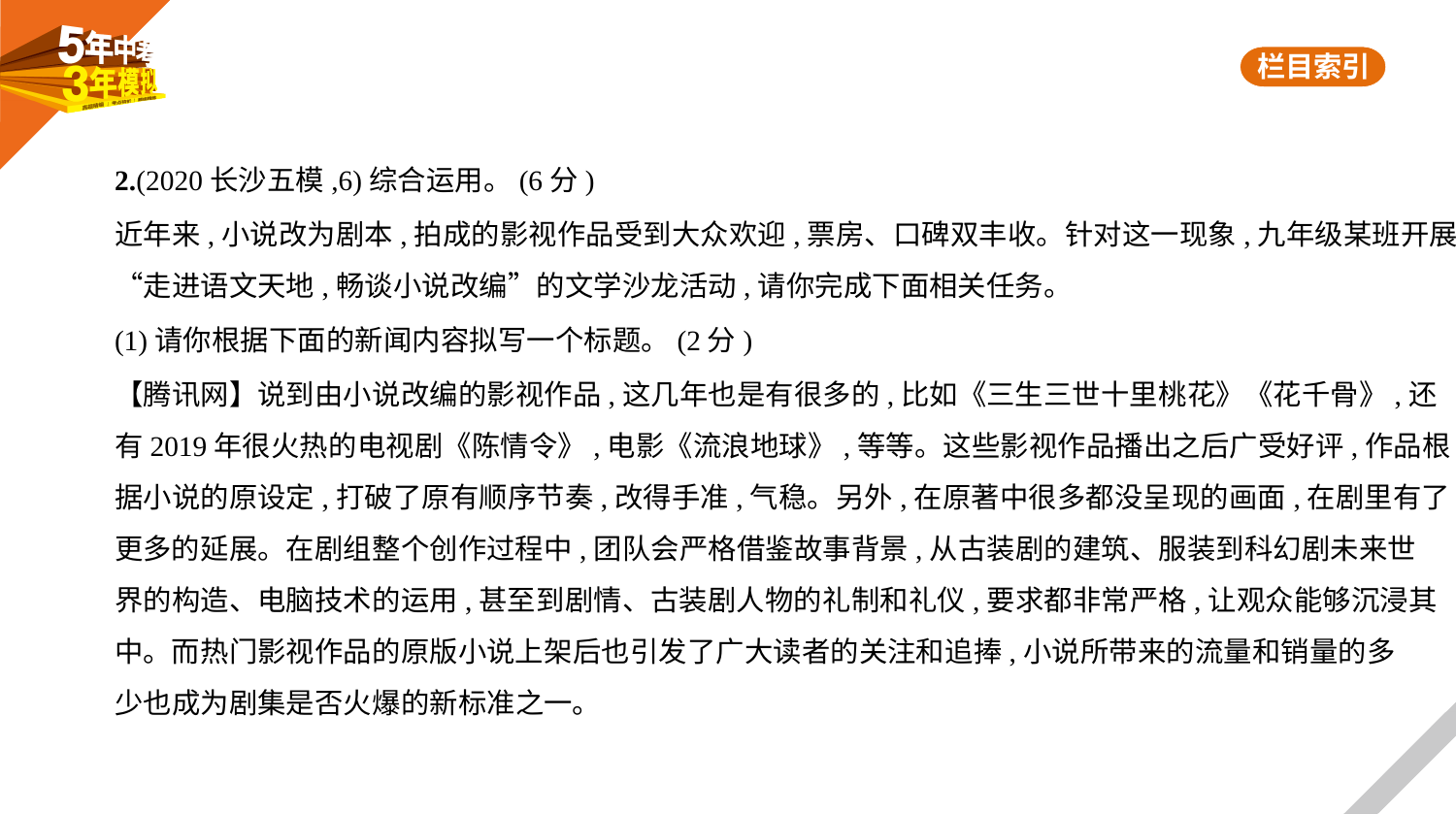

2.(2020长沙五模,6)综合运用。(6分)
近年来,小说改为剧本,拍成的影视作品受到大众欢迎,票房、口碑双丰收。针对这一现象,九年级某班开展
“走进语文天地,畅谈小说改编”的文学沙龙活动,请你完成下面相关任务。
(1)请你根据下面的新闻内容拟写一个标题。(2分)
【腾讯网】说到由小说改编的影视作品,这几年也是有很多的,比如《三生三世十里桃花》《花千骨》,还
有2019年很火热的电视剧《陈情令》,电影《流浪地球》,等等。这些影视作品播出之后广受好评,作品根
据小说的原设定,打破了原有顺序节奏,改得手准,气稳。另外,在原著中很多都没呈现的画面,在剧里有了
更多的延展。在剧组整个创作过程中,团队会严格借鉴故事背景,从古装剧的建筑、服装到科幻剧未来世
界的构造、电脑技术的运用,甚至到剧情、古装剧人物的礼制和礼仪,要求都非常严格,让观众能够沉浸其
中。而热门影视作品的原版小说上架后也引发了广大读者的关注和追捧,小说所带来的流量和销量的多
少也成为剧集是否火爆的新标准之一。